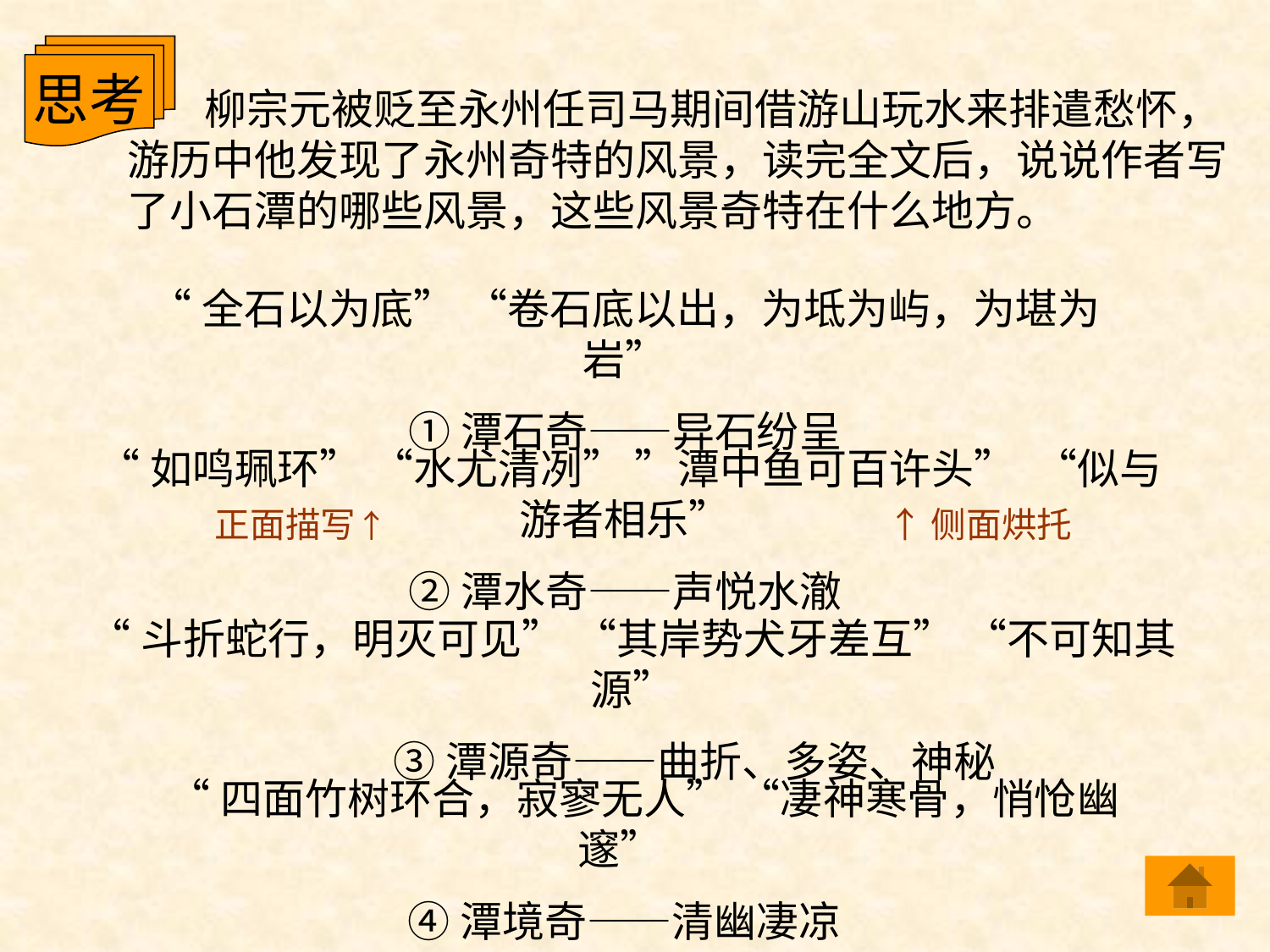

思考
       柳宗元被贬至永州任司马期间借游山玩水来排遣愁怀，游历中他发现了永州奇特的风景，读完全文后，说说作者写了小石潭的哪些风景，这些风景奇特在什么地方。
“全石以为底” “卷石底以出，为坻为屿，为堪为岩”
①潭石奇——异石纷呈
 “如鸣珮环” “水尤清冽” ”潭中鱼可百许头”  “似与游者相乐”
②潭水奇——声悦水澈
正面描写↑
↑侧面烘托
“斗折蛇行，明灭可见” “其岸势犬牙差互” “不可知其源”
             ③潭源奇——曲折、多姿、神秘
     “四面竹树环合，寂寥无人” “凄神寒骨，悄怆幽邃”
 ④潭境奇——清幽凄凉